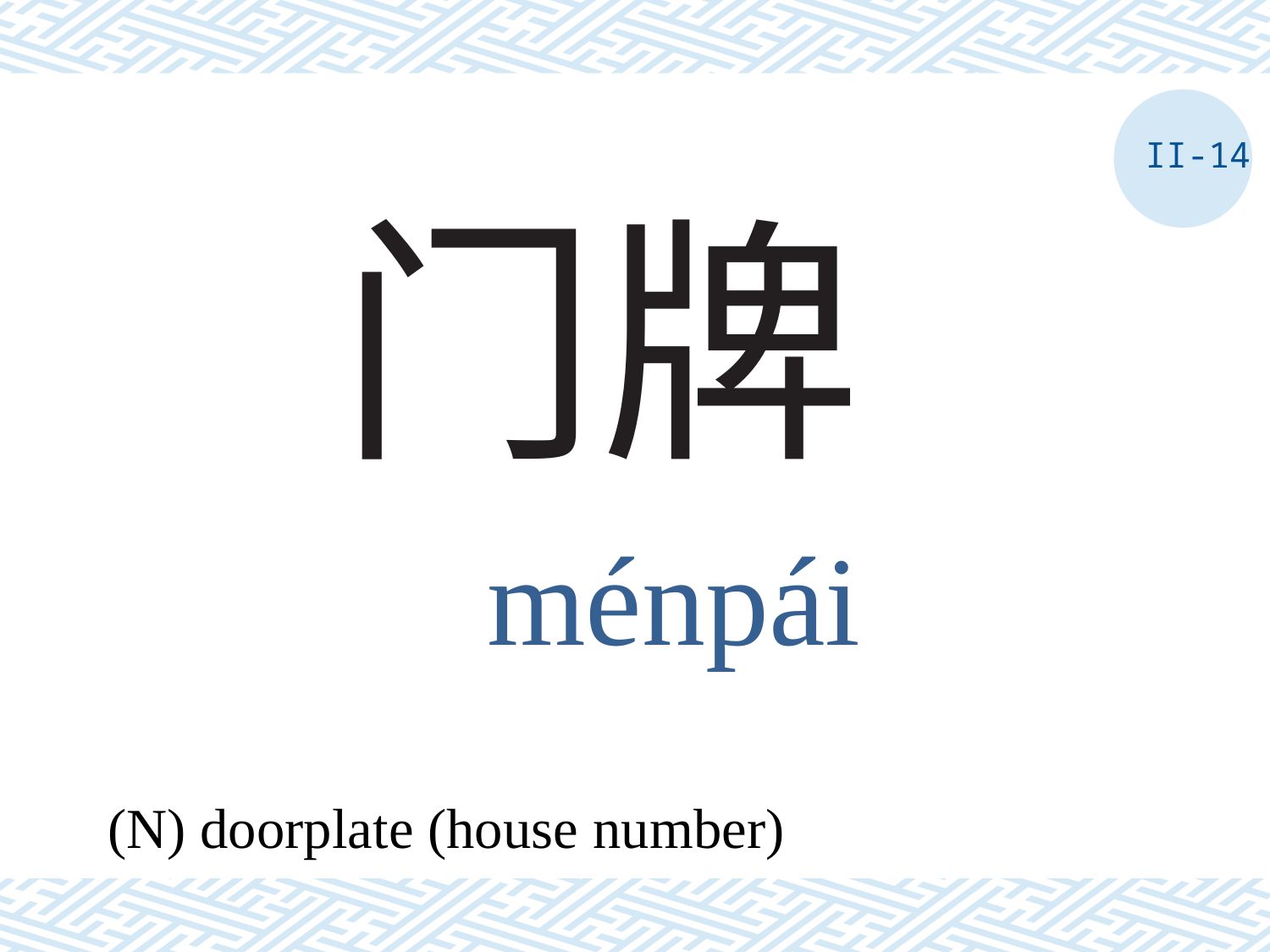

II-14

# 门牌
ménpái
(N) doorplate (house number)